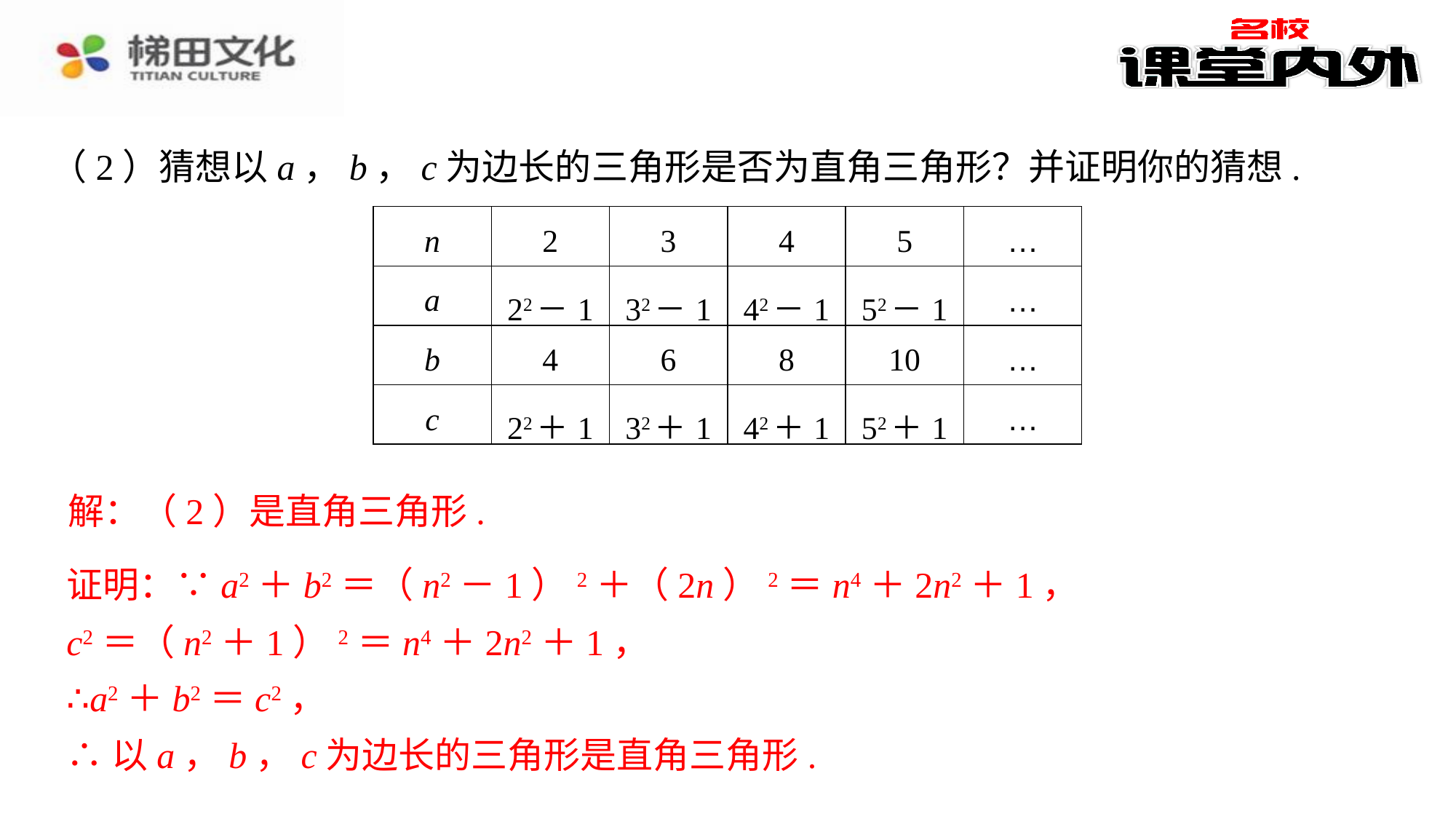

（2）猜想以a，b，c为边长的三角形是否为直角三角形？并证明你的猜想.
| n | 2 | 3 | 4 | 5 | … |
| --- | --- | --- | --- | --- | --- |
| a | 22－1 | 32－1 | 42－1 | 52－1 | … |
| b | 4 | 6 | 8 | 10 | … |
| c | 22＋1 | 32＋1 | 42＋1 | 52＋1 | … |
解：（2）是直角三角形.
证明：∵a2＋b2＝（n2－1）2＋（2n）2＝n4＋2n2＋1，
证明：∵a2＋b2＝（n2－1）2＋（2n）2＝n4＋2n2＋1，⁠
c2＝（n2＋1）2＝n4＋2n2＋1，⁠
∴a2＋b2＝c2，⁠
∴以a，b，c为边长的三角形是直角三角形.⁠
c2＝（n2＋1）2＝n4＋2n2＋1，
∴a2＋b2＝c2，
∴以a，b，c为边长的三角形是直角三角形.